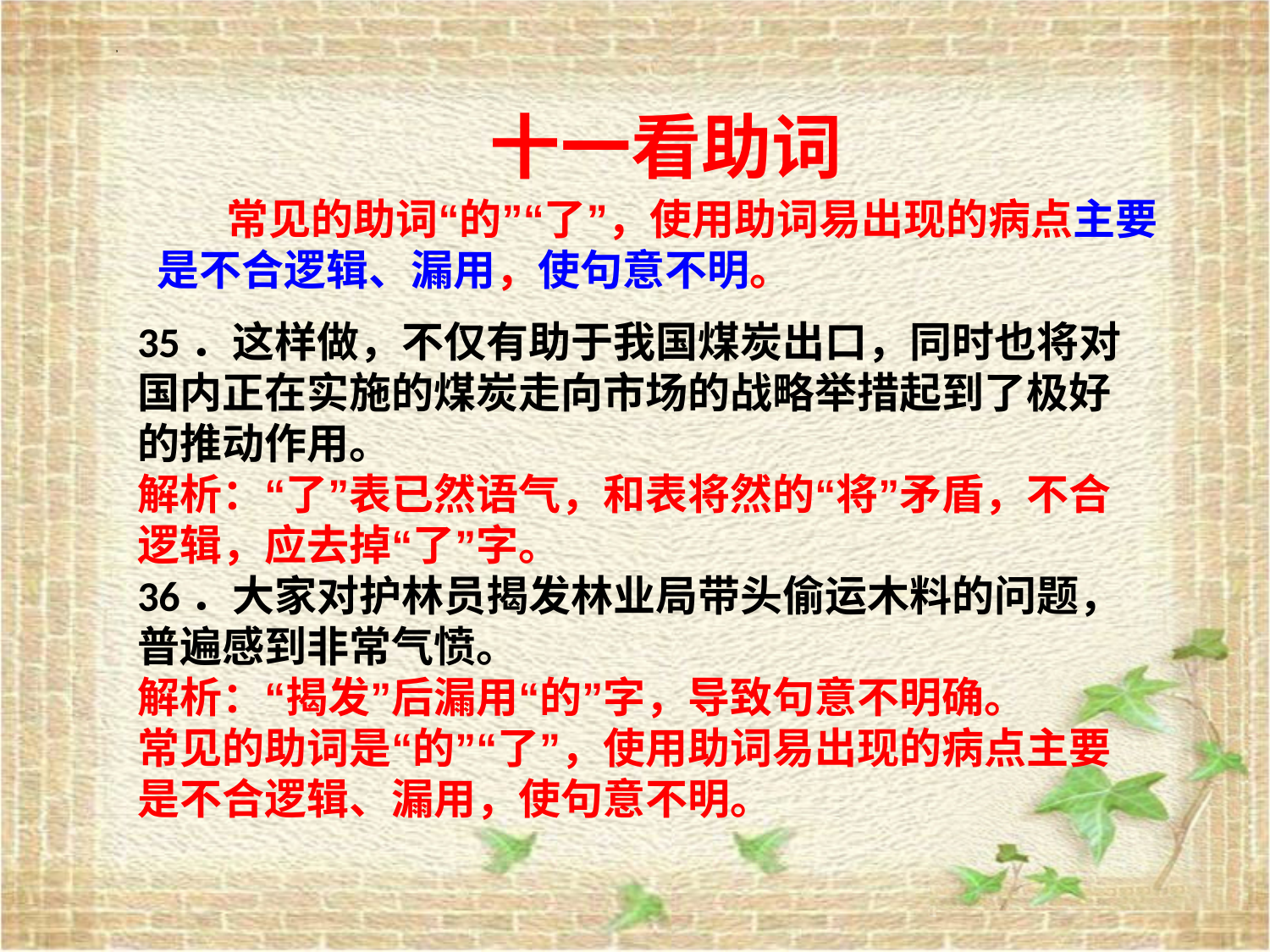

十一看助词
     常见的助词“的”“了”，使用助词易出现的病点主要是不合逻辑、漏用，使句意不明。
35．这样做，不仅有助于我国煤炭出口，同时也将对国内正在实施的煤炭走向市场的战略举措起到了极好的推动作用。
解析：“了”表已然语气，和表将然的“将”矛盾，不合逻辑，应去掉“了”字。
36．大家对护林员揭发林业局带头偷运木料的问题，普遍感到非常气愤。
解析：“揭发”后漏用“的”字，导致句意不明确。
常见的助词是“的”“了”，使用助词易出现的病点主要是不合逻辑、漏用，使句意不明。